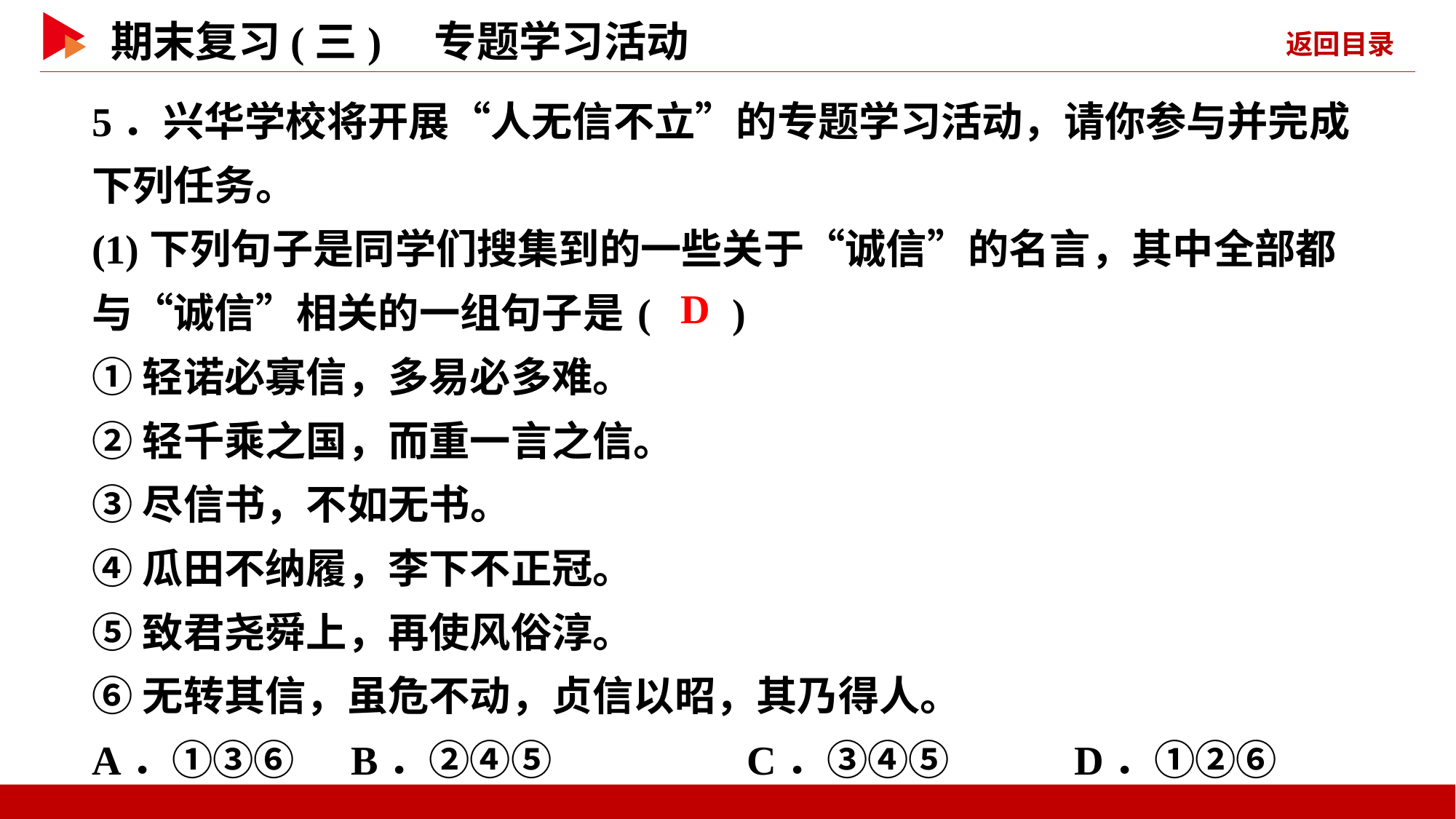

5．兴华学校将开展“人无信不立”的专题学习活动，请你参与并完成下列任务。
(1)下列句子是同学们搜集到的一些关于“诚信”的名言，其中全部都与“诚信”相关的一组句子是	(        )
①轻诺必寡信，多易必多难。
②轻千乘之国，而重一言之信。
③尽信书，不如无书。
④瓜田不纳履，李下不正冠。
⑤致君尧舜上，再使风俗淳。
⑥无转其信，虽危不动，贞信以昭，其乃得人。
A．①③⑥     B．②④⑤ 		C．③④⑤   	D．①②⑥
   D